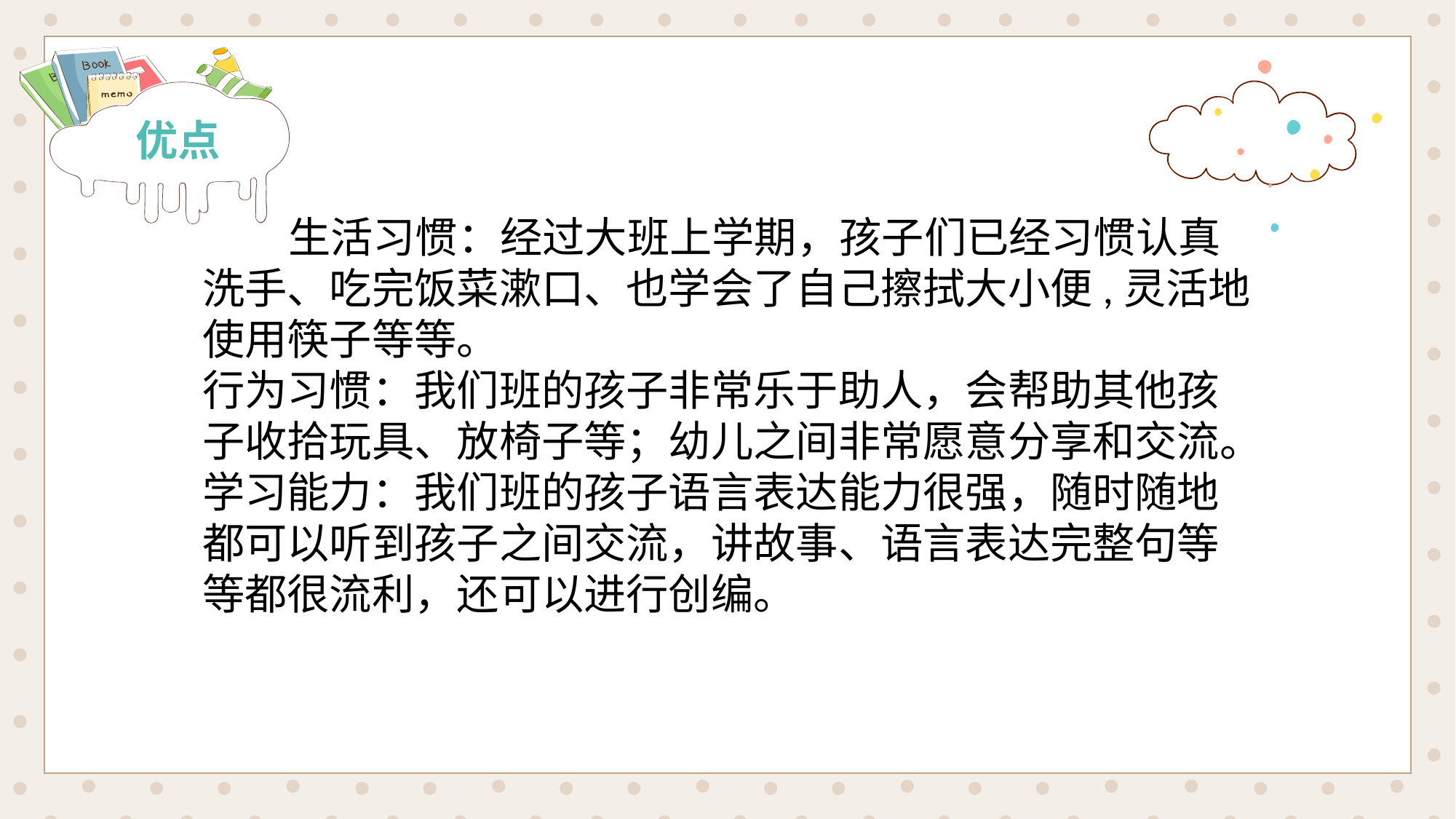

优点
        生活习惯：经过大班上学期，孩子们已经习惯认真洗手、吃完饭菜漱口、也学会了自己擦拭大小便,灵活地使用筷子等等。
行为习惯：我们班的孩子非常乐于助人，会帮助其他孩子收拾玩具、放椅子等；幼儿之间非常愿意分享和交流。
学习能力：我们班的孩子语言表达能力很强，随时随地都可以听到孩子之间交流，讲故事、语言表达完整句等等都很流利，还可以进行创编。